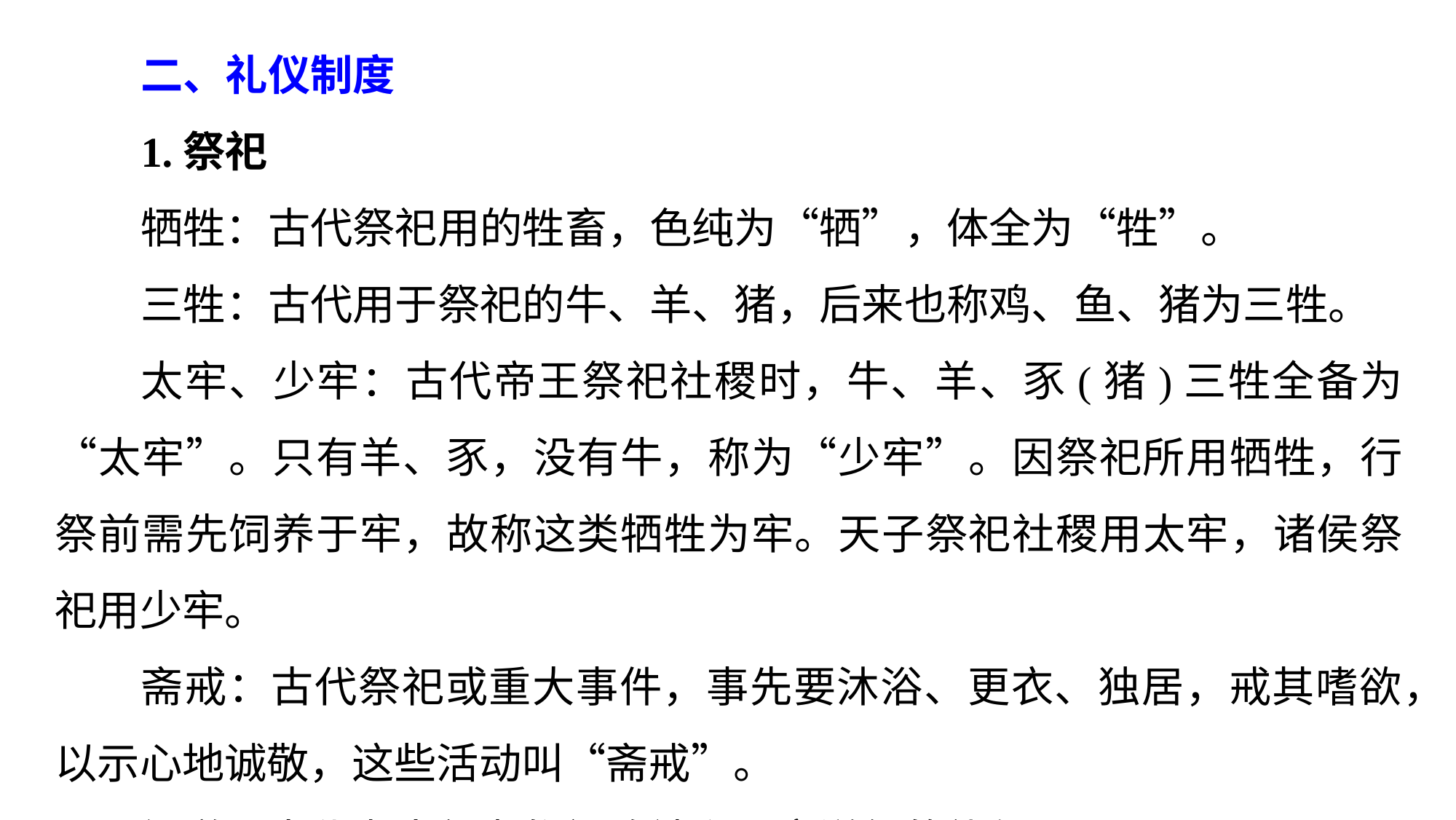

二、礼仪制度
1.祭祀
牺牲：古代祭祀用的牲畜，色纯为“牺”，体全为“牲”。
三牲：古代用于祭祀的牛、羊、猪，后来也称鸡、鱼、猪为三牲。
太牢、少牢：古代帝王祭祀社稷时，牛、羊、豕(猪)三牲全备为“太牢”。只有羊、豕，没有牛，称为“少牢”。因祭祀所用牺牲，行祭前需先饲养于牢，故称这类牺牲为牢。天子祭祀社稷用太牢，诸侯祭祀用少牢。
斋戒：古代祭祀或重大事件，事先要沐浴、更衣、独居，戒其嗜欲，以示心地诚敬，这些活动叫“斋戒”。
祖道：古代为出行者祭祀路神和设宴送行的礼仪。